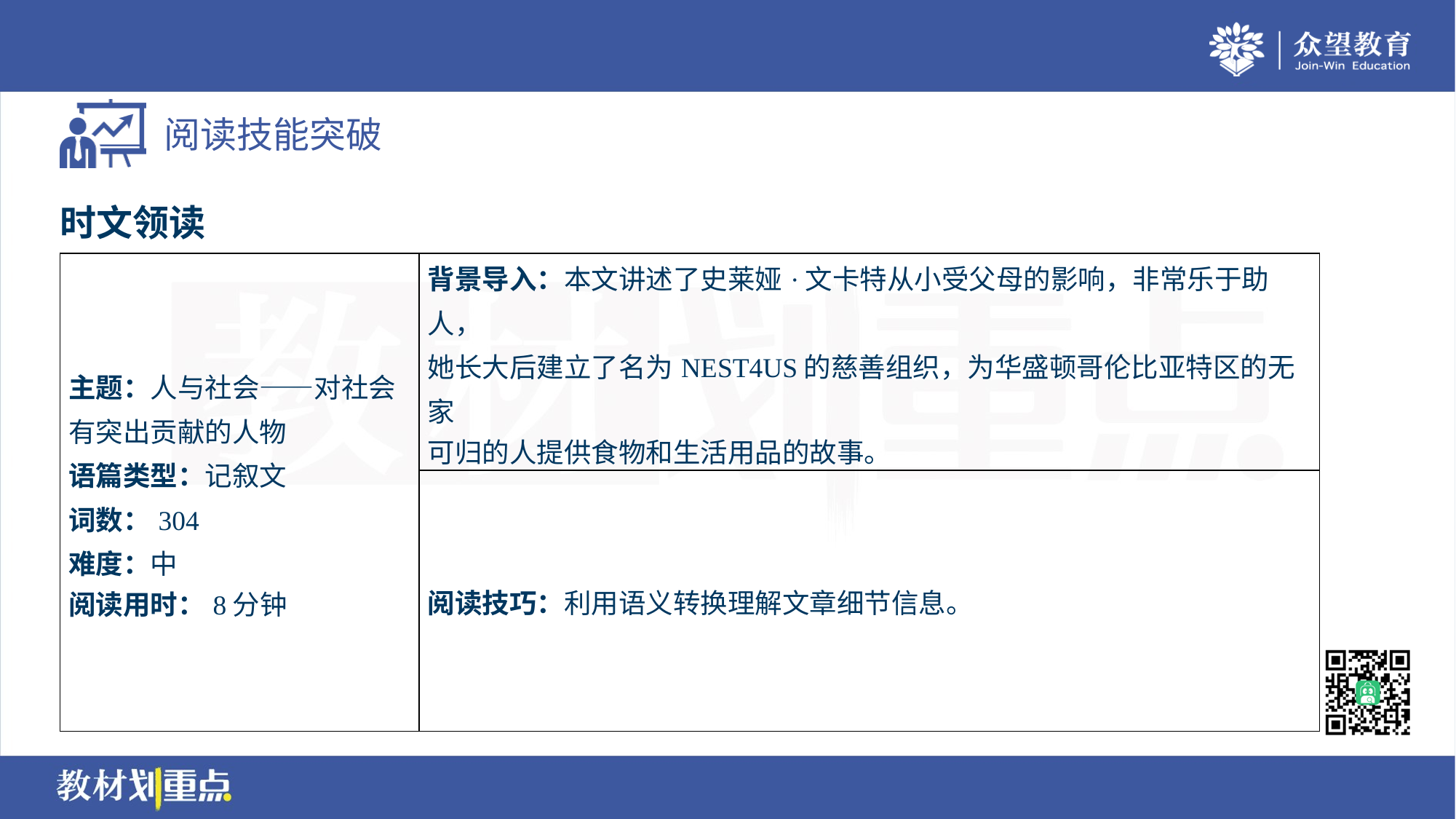

时文领读
| 主题：人与社会——对社会 有突出贡献的人物 语篇类型：记叙文 词数：304 难度：中 阅读用时：8分钟 | 背景导入：本文讲述了史莱娅·文卡特从小受父母的影响，非常乐于助人， 她长大后建立了名为NEST4US的慈善组织，为华盛顿哥伦比亚特区的无家 可归的人提供食物和生活用品的故事。 |
| --- | --- |
|  | 阅读技巧：利用语义转换理解文章细节信息。 |